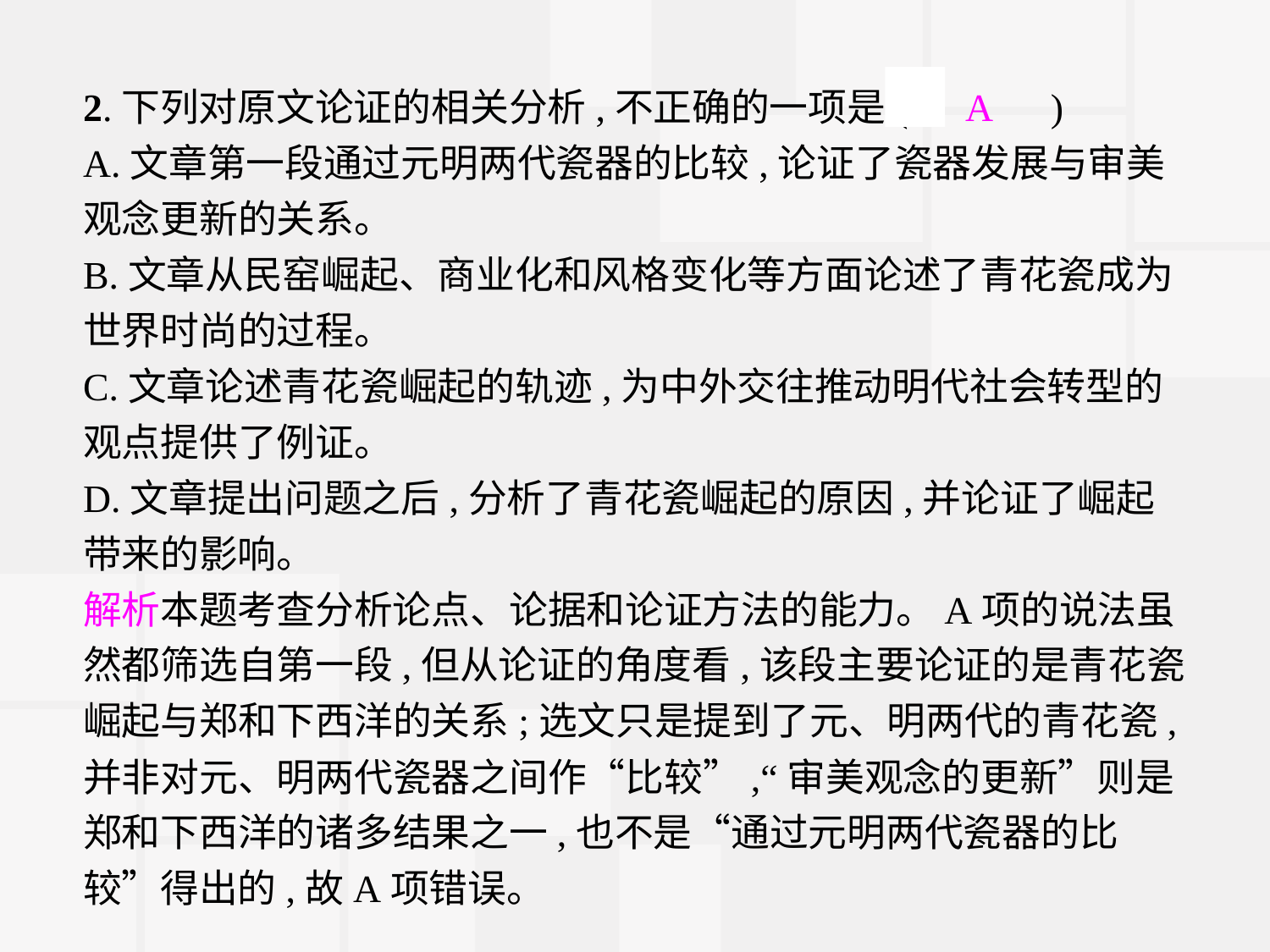

2.下列对原文论证的相关分析,不正确的一项是(　A　)
A.文章第一段通过元明两代瓷器的比较,论证了瓷器发展与审美观念更新的关系。
B.文章从民窑崛起、商业化和风格变化等方面论述了青花瓷成为世界时尚的过程。
C.文章论述青花瓷崛起的轨迹,为中外交往推动明代社会转型的观点提供了例证。
D.文章提出问题之后,分析了青花瓷崛起的原因,并论证了崛起带来的影响。
解析本题考查分析论点、论据和论证方法的能力。A项的说法虽然都筛选自第一段,但从论证的角度看,该段主要论证的是青花瓷崛起与郑和下西洋的关系;选文只是提到了元、明两代的青花瓷,并非对元、明两代瓷器之间作“比较”,“审美观念的更新”则是郑和下西洋的诸多结果之一,也不是“通过元明两代瓷器的比较”得出的,故A项错误。